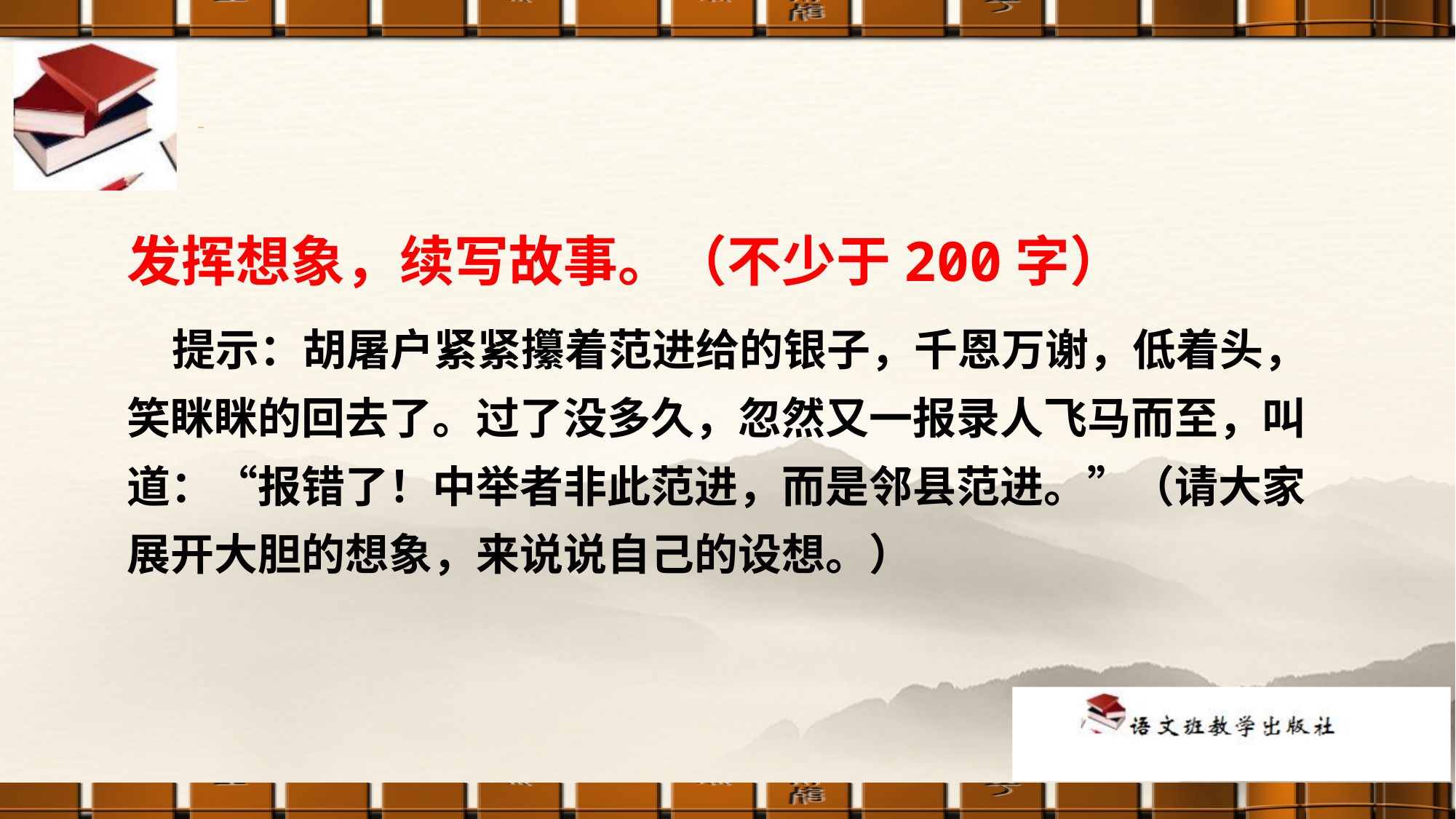

作业布置
发挥想象，续写故事。（不少于200字）
     提示：胡屠户紧紧攥着范进给的银子，千恩万谢，低着头，笑眯眯的回去了。过了没多久，忽然又一报录人飞马而至，叫道：“报错了！中举者非此范进，而是邻县范进。”（请大家展开大胆的想象，来说说自己的设想。）